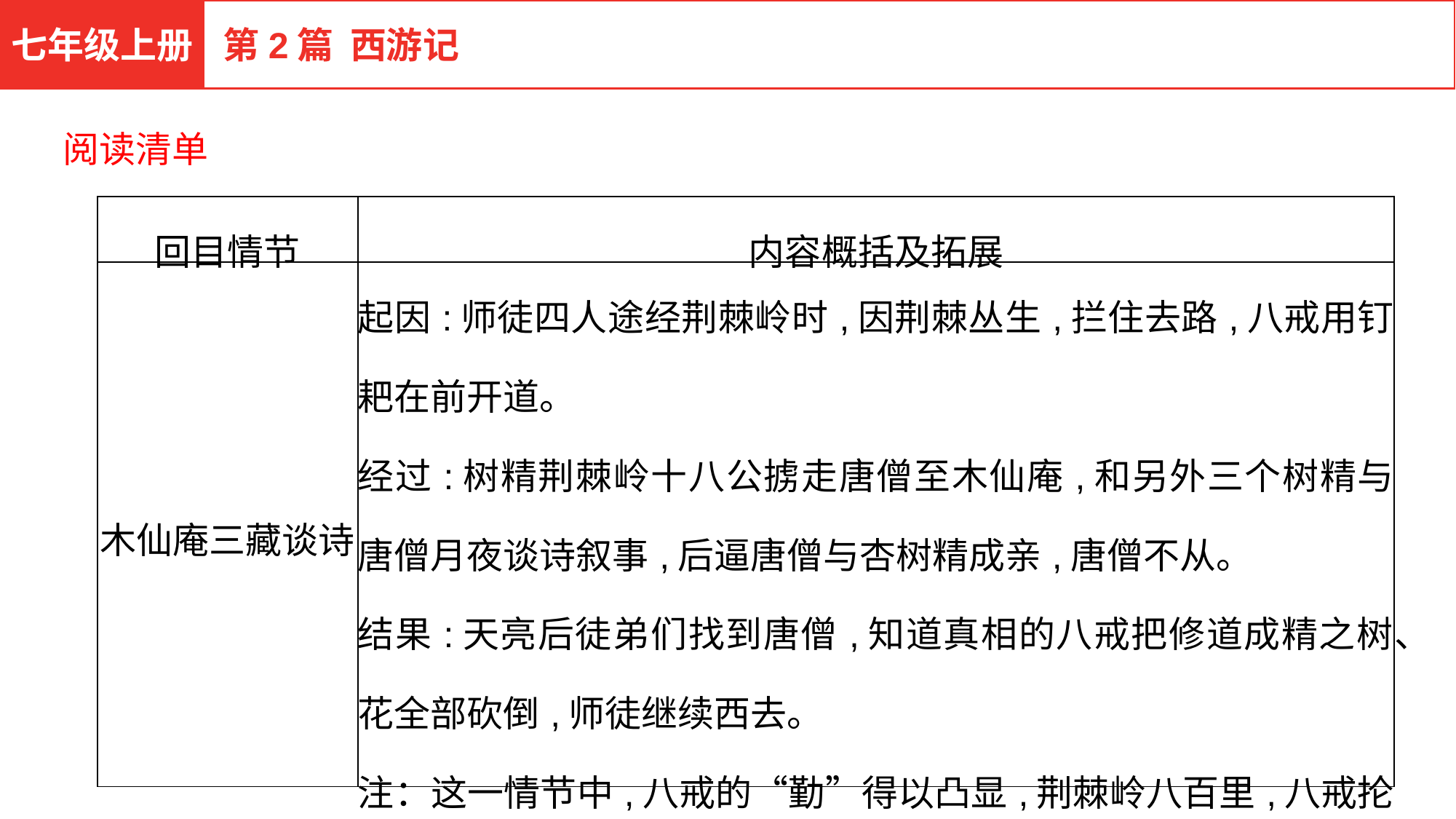

七年级上册
第2篇  西游记
阅读清单
| 回目情节 | 内容概括及拓展 |
| --- | --- |
| 木仙庵三藏谈诗 | 起因:师徒四人途经荆棘岭时,因荆棘丛生,拦住去路,八戒用钉耙在前开道。 经过:树精荆棘岭十八公掳走唐僧至木仙庵,和另外三个树精与唐僧月夜谈诗叙事,后逼唐僧与杏树精成亲,唐僧不从。 结果:天亮后徒弟们找到唐僧,知道真相的八戒把修道成精之树、花全部砍倒,师徒继续西去。 注：这一情节中,八戒的“勤”得以凸显,荆棘岭八百里,八戒抡耙干了两天。与巡山偷睡的“懒”形成鲜明对比。 |